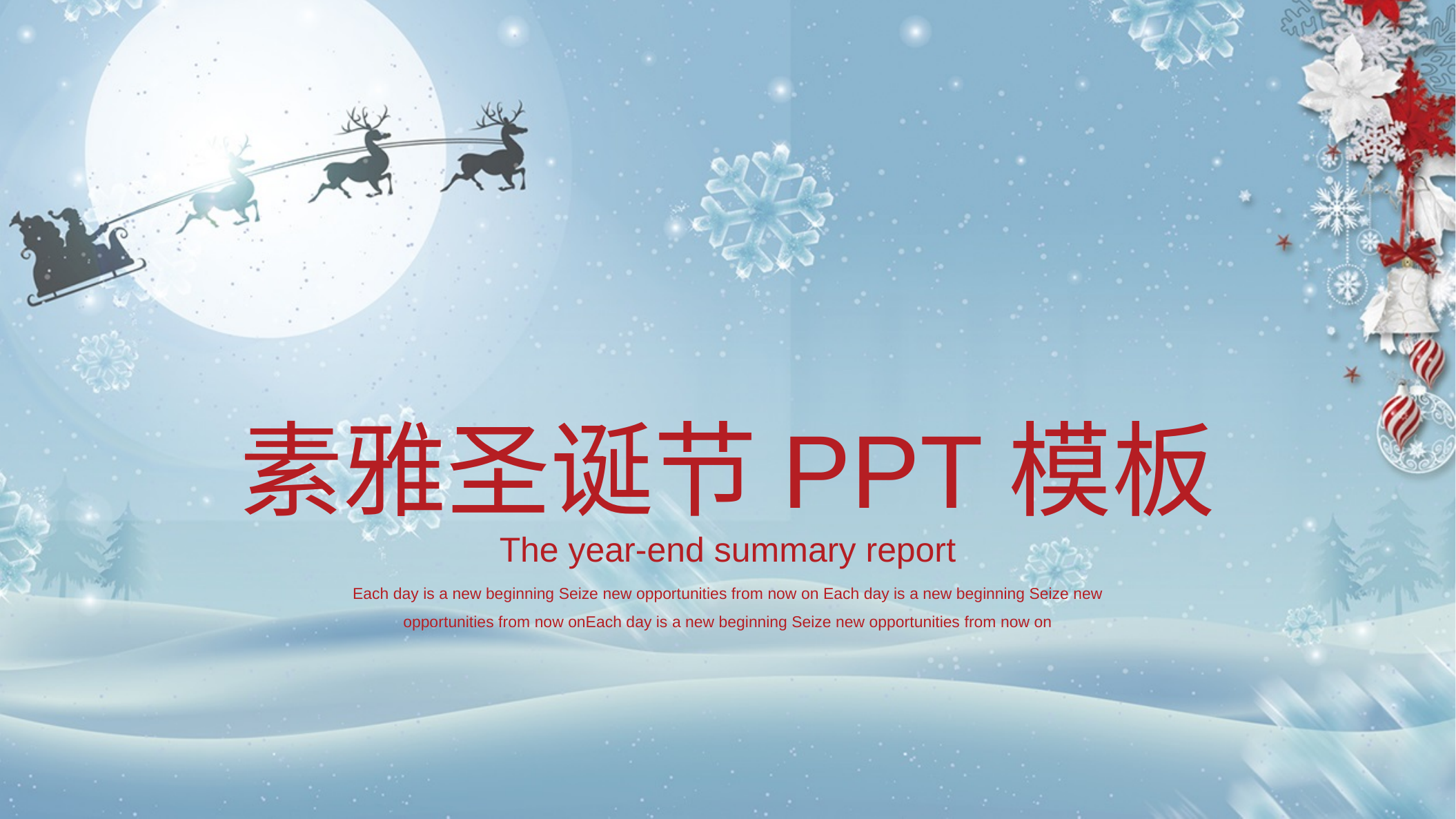

素雅圣诞节PPT模板
The year-end summary report
Each day is a new beginning Seize new opportunities from now on Each day is a new beginning Seize new opportunities from now onEach day is a new beginning Seize new opportunities from now on